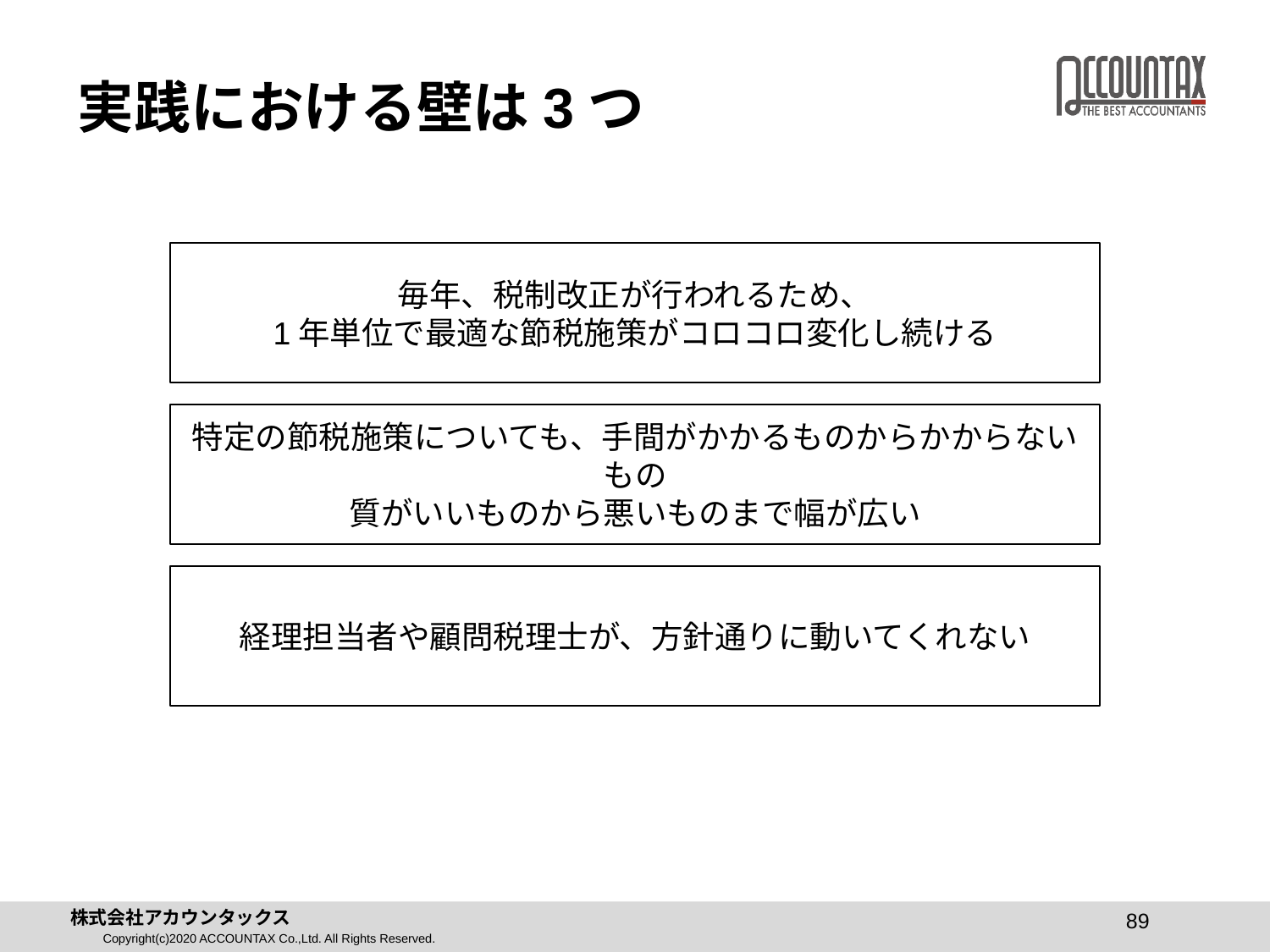

# 実践における壁は3つ
毎年、税制改正が行われるため、
1年単位で最適な節税施策がコロコロ変化し続ける
特定の節税施策についても、手間がかかるものからかからないもの
質がいいものから悪いものまで幅が広い
経理担当者や顧問税理士が、方針通りに動いてくれない
89